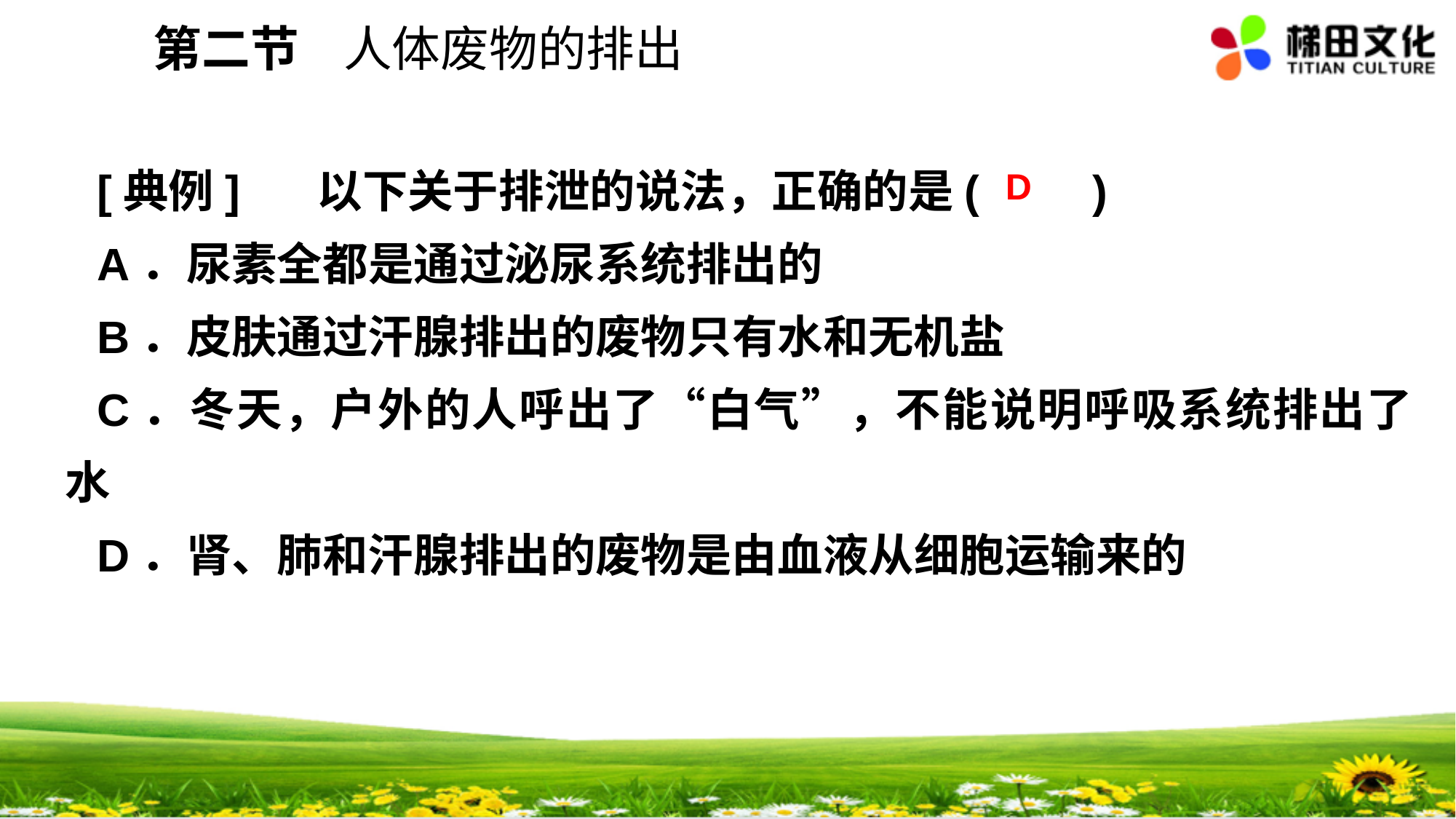

第二节    人体废物的排出
[典例]　  以下关于排泄的说法，正确的是(　　)
A．尿素全都是通过泌尿系统排出的
B．皮肤通过汗腺排出的废物只有水和无机盐
C．冬天，户外的人呼出了“白气”，不能说明呼吸系统排出了水
D．肾、肺和汗腺排出的废物是由血液从细胞运输来的
D